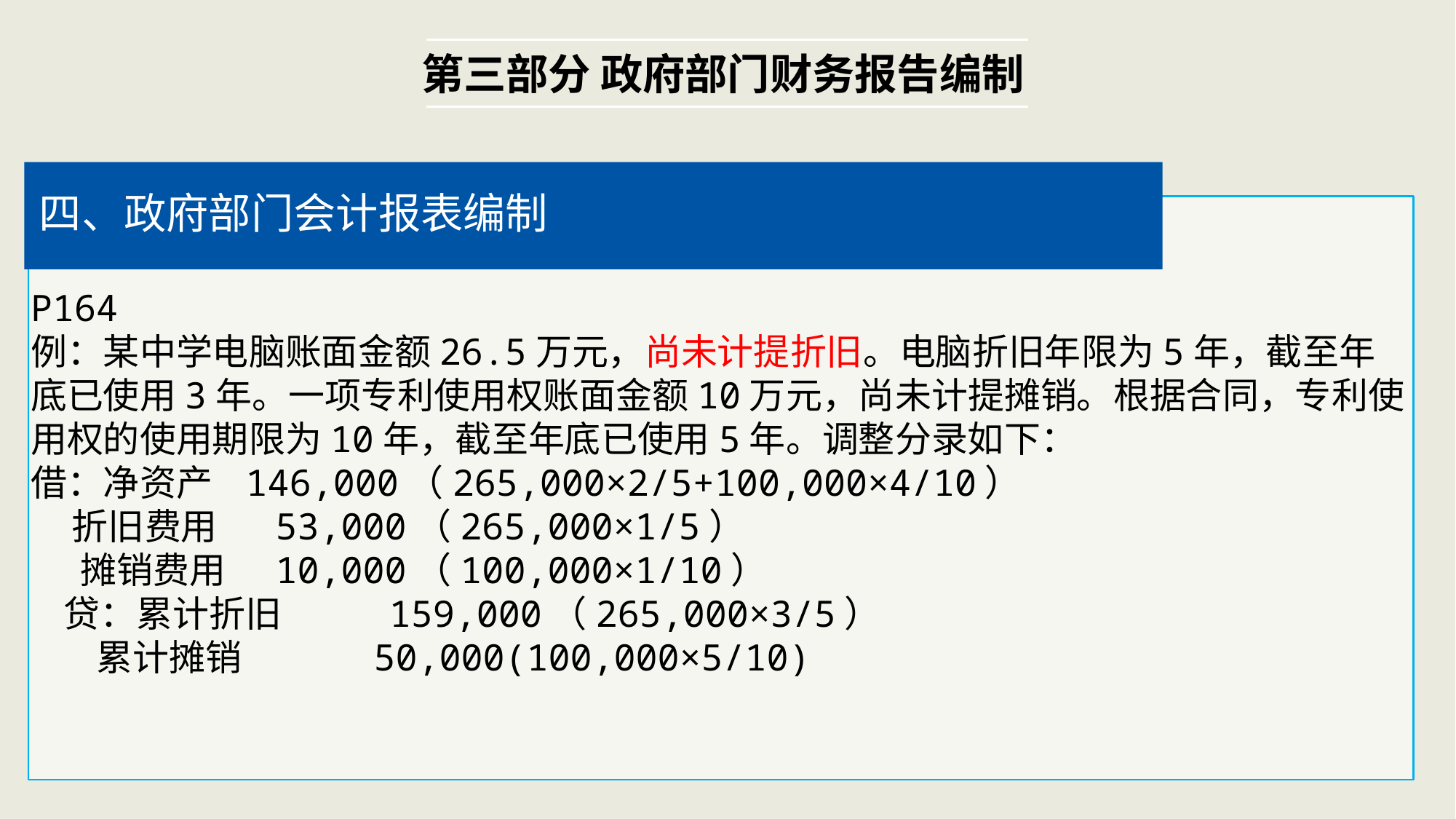

第三部分 政府部门财务报告编制

四、政府部门会计报表编制

P164
例：某中学电脑账面金额26.5万元，尚未计提折旧。电脑折旧年限为5年，截至年底已使用3年。一项专利使用权账面金额10万元，尚未计提摊销。根据合同，专利使用权的使用期限为10年，截至年底已使用5年。调整分录如下：
借：净资产   146,000（265,000×2/5+100,000×4/10）
    折旧费用      53,000（265,000×1/5）
     摊销费用     10,000（100,000×1/10）
   贷：累计折旧            159,000（265,000×3/5）
       累计摊销               50,000(100,000×5/10)

79